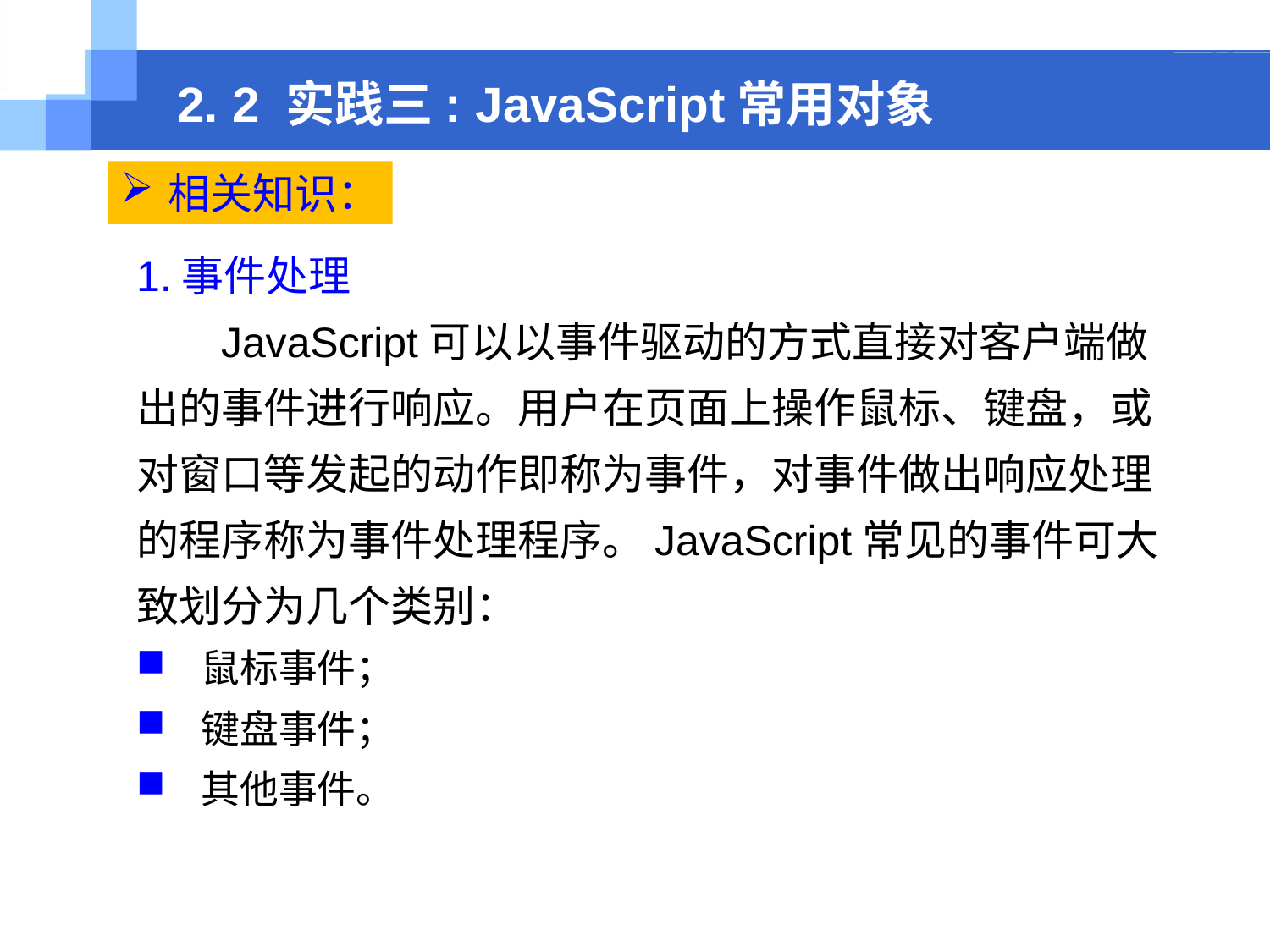

2. 2 实践三: JavaScript常用对象
相关知识：
1.事件处理
JavaScript可以以事件驱动的方式直接对客户端做出的事件进行响应。用户在页面上操作鼠标、键盘，或对窗口等发起的动作即称为事件，对事件做出响应处理的程序称为事件处理程序。JavaScript常见的事件可大致划分为几个类别：
   鼠标事件；
   键盘事件；
   其他事件。